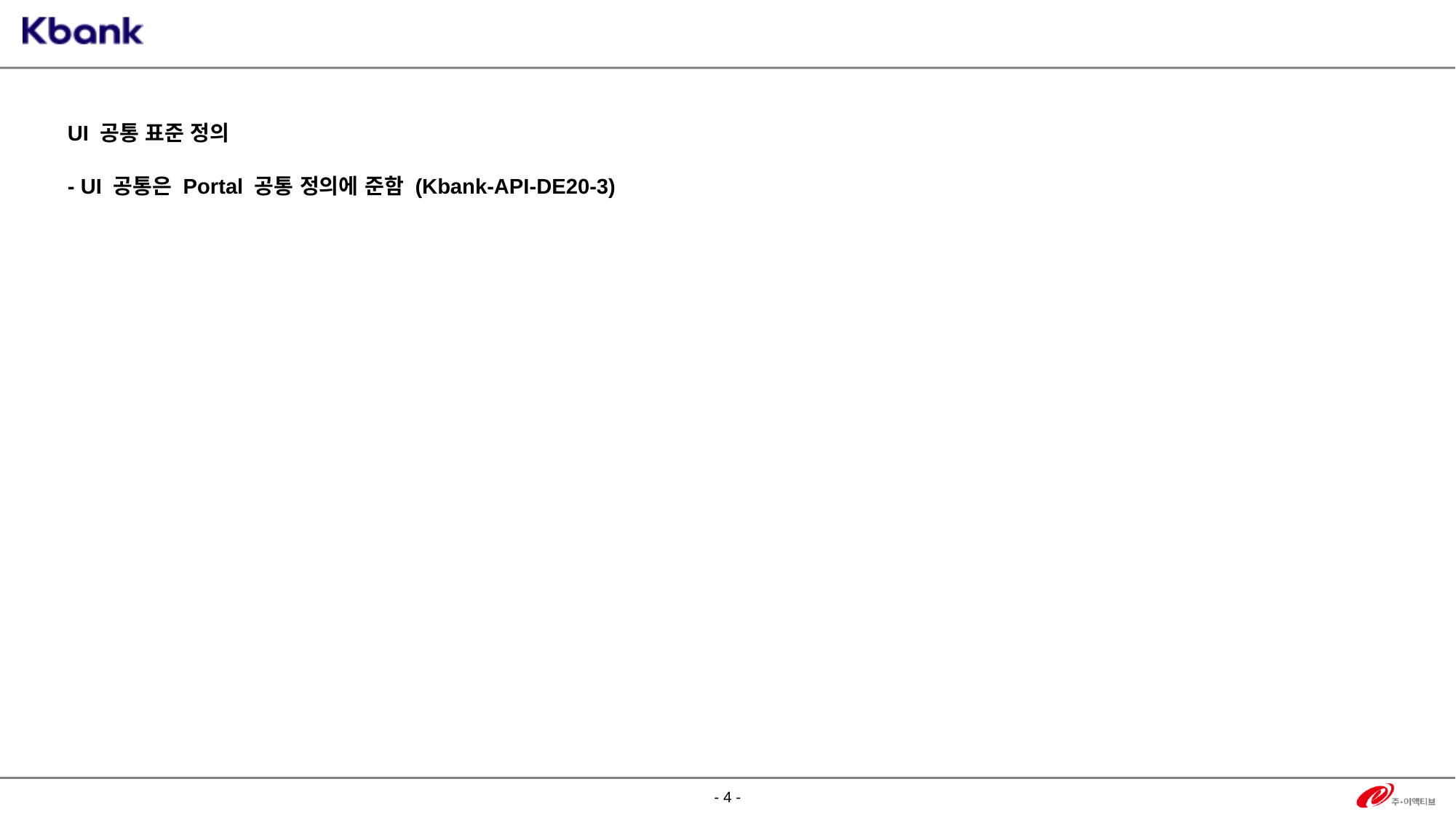

UI 공통 표준 정의
- UI 공통은 Portal 공통 정의에 준함 (Kbank-API-DE20-3)